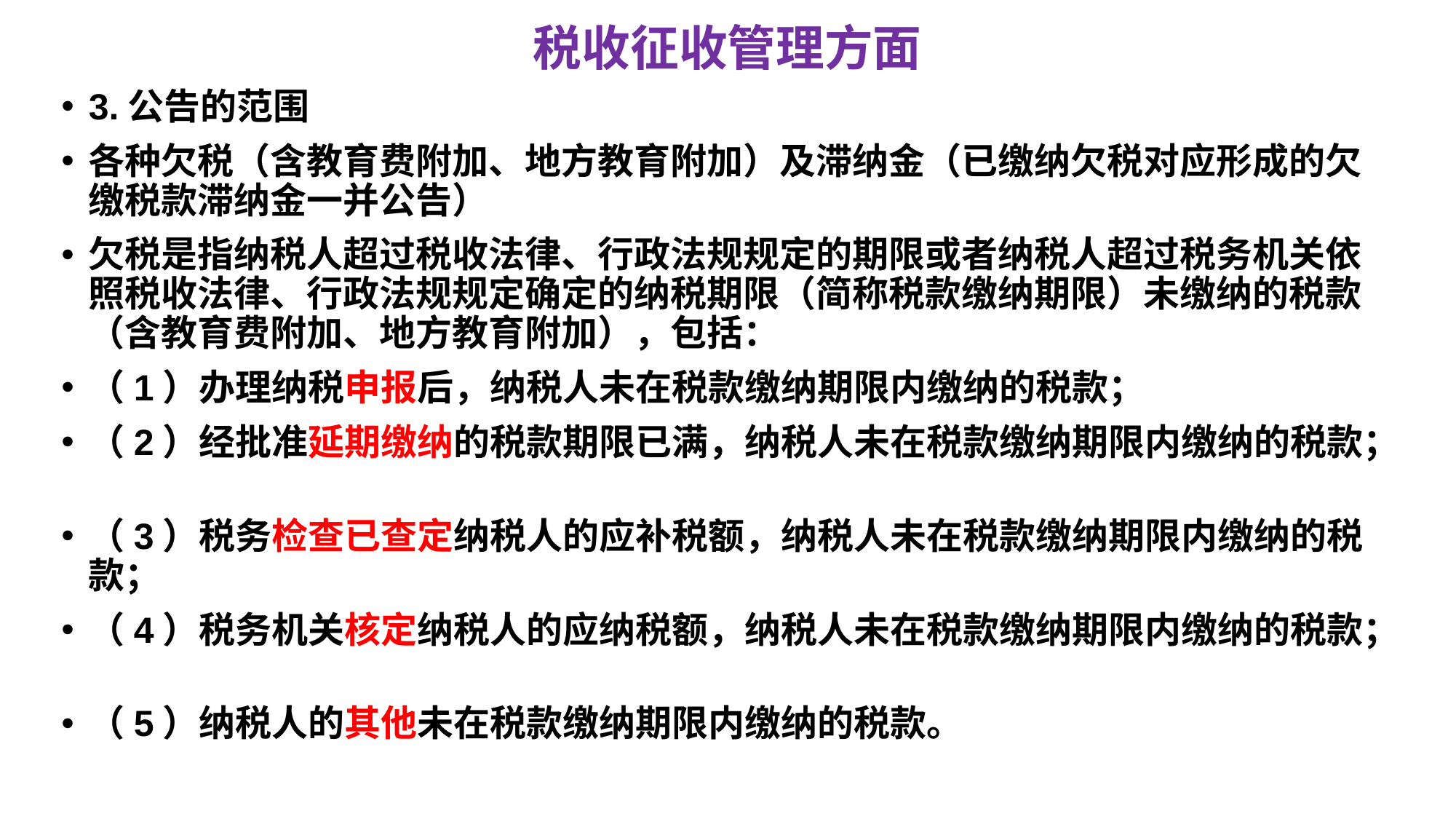

# 税收征收管理方面
3.公告的范围
各种欠税（含教育费附加、地方教育附加）及滞纳金（已缴纳欠税对应形成的欠缴税款滞纳金一并公告）
欠税是指纳税人超过税收法律、行政法规规定的期限或者纳税人超过税务机关依照税收法律、行政法规规定确定的纳税期限（简称税款缴纳期限）未缴纳的税款（含教育费附加、地方教育附加），包括：
（1）办理纳税申报后，纳税人未在税款缴纳期限内缴纳的税款；
（2）经批准延期缴纳的税款期限已满，纳税人未在税款缴纳期限内缴纳的税款；
（3）税务检查已查定纳税人的应补税额，纳税人未在税款缴纳期限内缴纳的税款；
（4）税务机关核定纳税人的应纳税额，纳税人未在税款缴纳期限内缴纳的税款；
（5）纳税人的其他未在税款缴纳期限内缴纳的税款。